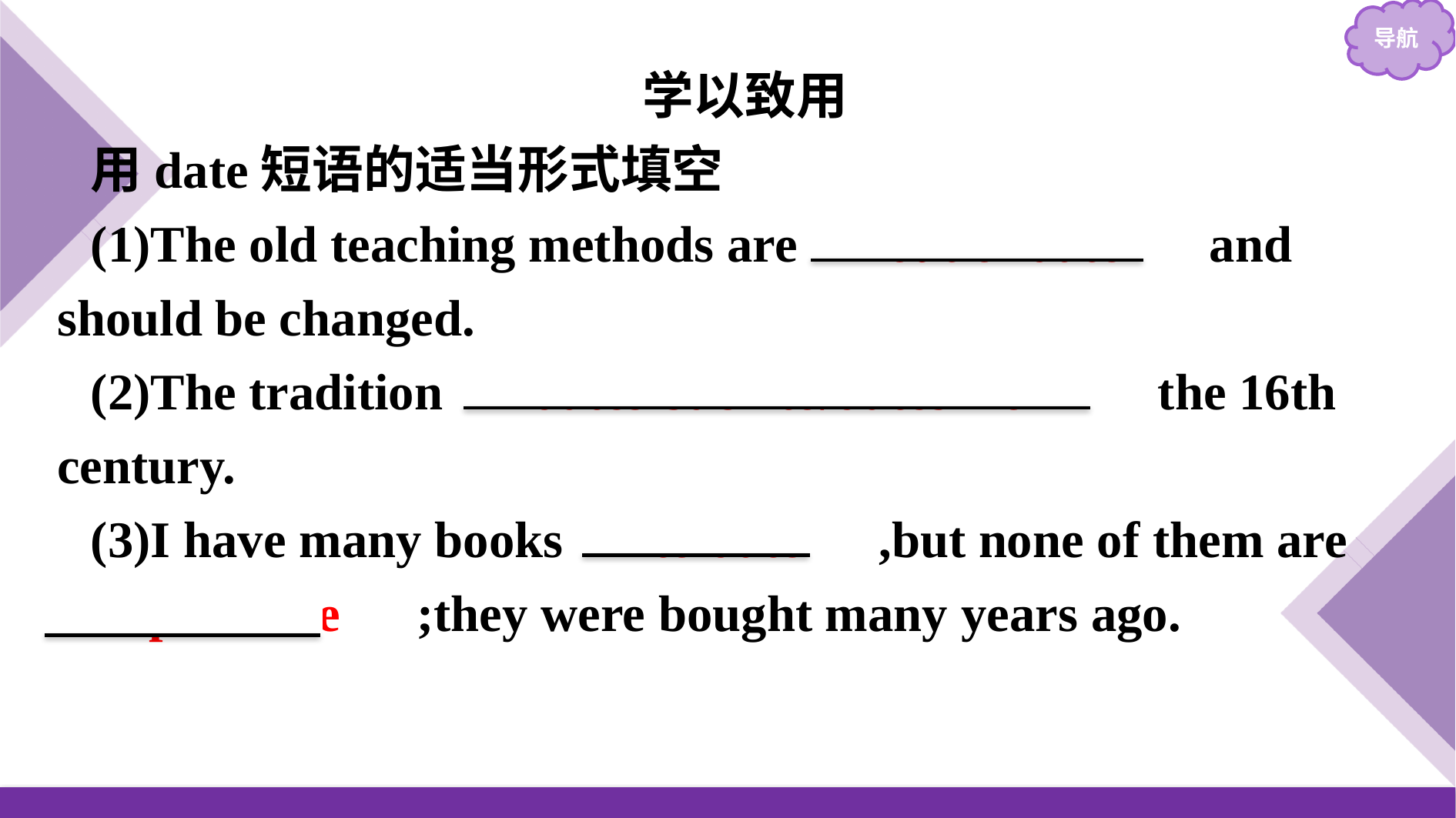

学以致用
用date短语的适当形式填空
(1)The old teaching methods are 　out of date　 and should be changed.
(2)The tradition 　dates back to/dates from　 the 16th century.
(3)I have many books 　to date　,but none of them are 　up to date　;they were bought many years ago.